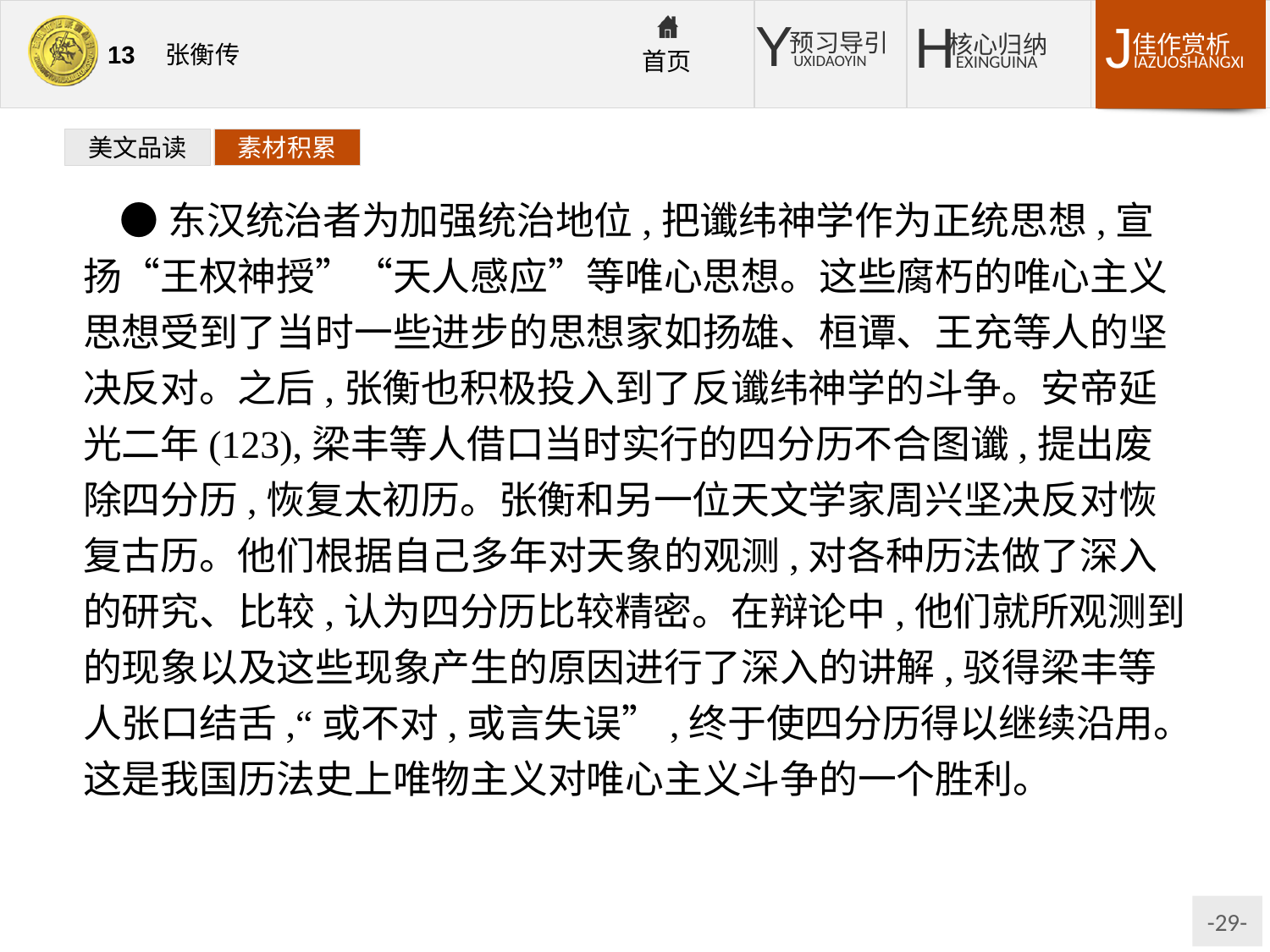

美文品读
素材积累
●东汉统治者为加强统治地位,把谶纬神学作为正统思想,宣扬“王权神授”“天人感应”等唯心思想。这些腐朽的唯心主义思想受到了当时一些进步的思想家如扬雄、桓谭、王充等人的坚决反对。之后,张衡也积极投入到了反谶纬神学的斗争。安帝延光二年(123),梁丰等人借口当时实行的四分历不合图谶,提出废除四分历,恢复太初历。张衡和另一位天文学家周兴坚决反对恢复古历。他们根据自己多年对天象的观测,对各种历法做了深入的研究、比较,认为四分历比较精密。在辩论中,他们就所观测到的现象以及这些现象产生的原因进行了深入的讲解,驳得梁丰等人张口结舌,“或不对,或言失误”,终于使四分历得以继续沿用。这是我国历法史上唯物主义对唯心主义斗争的一个胜利。